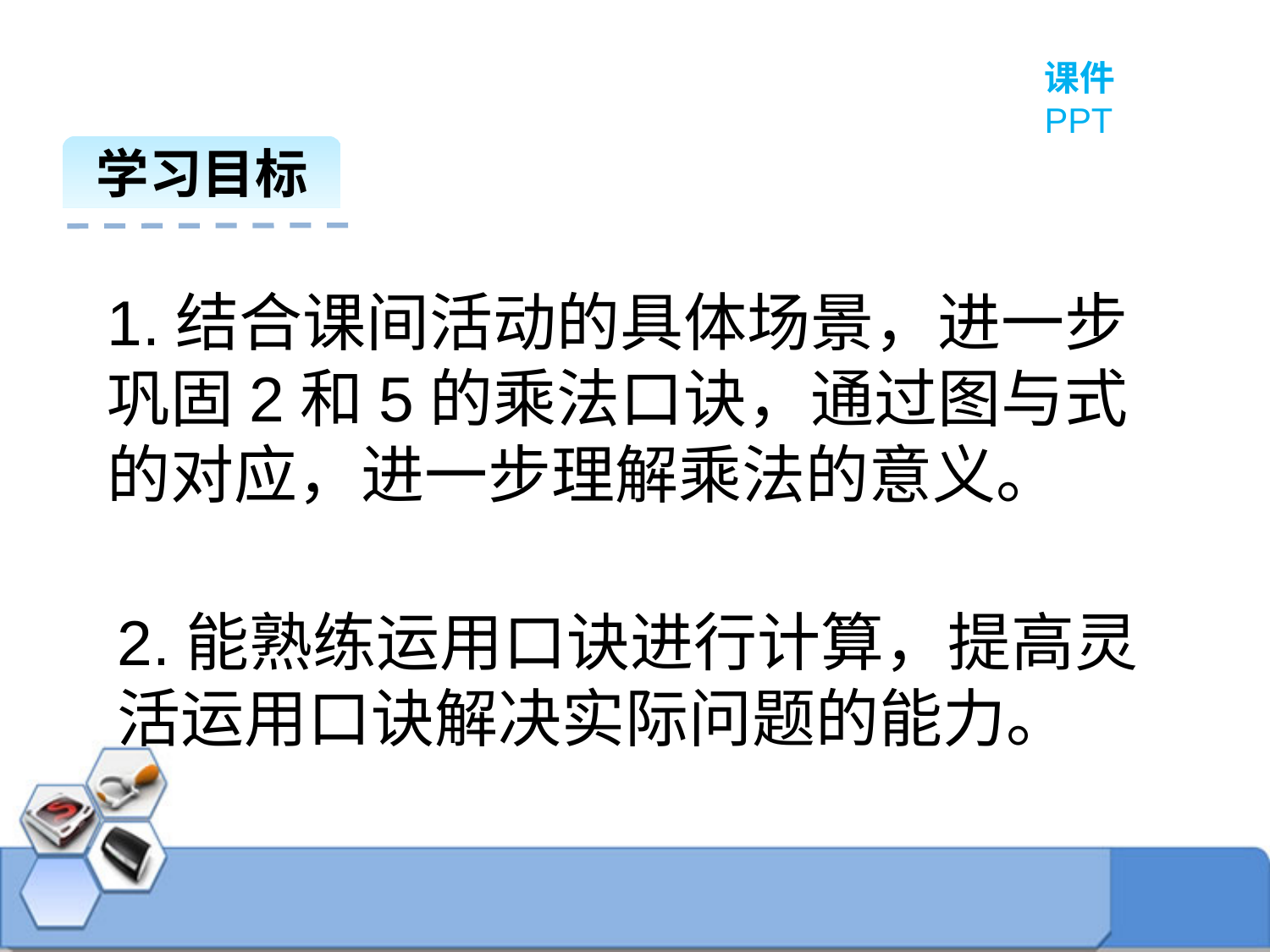

课件PPT
学习目标

1.结合课间活动的具体场景，进一步巩固2和5的乘法口诀，通过图与式的对应，进一步理解乘法的意义。
2.能熟练运用口诀进行计算，提高灵活运用口诀解决实际问题的能力。